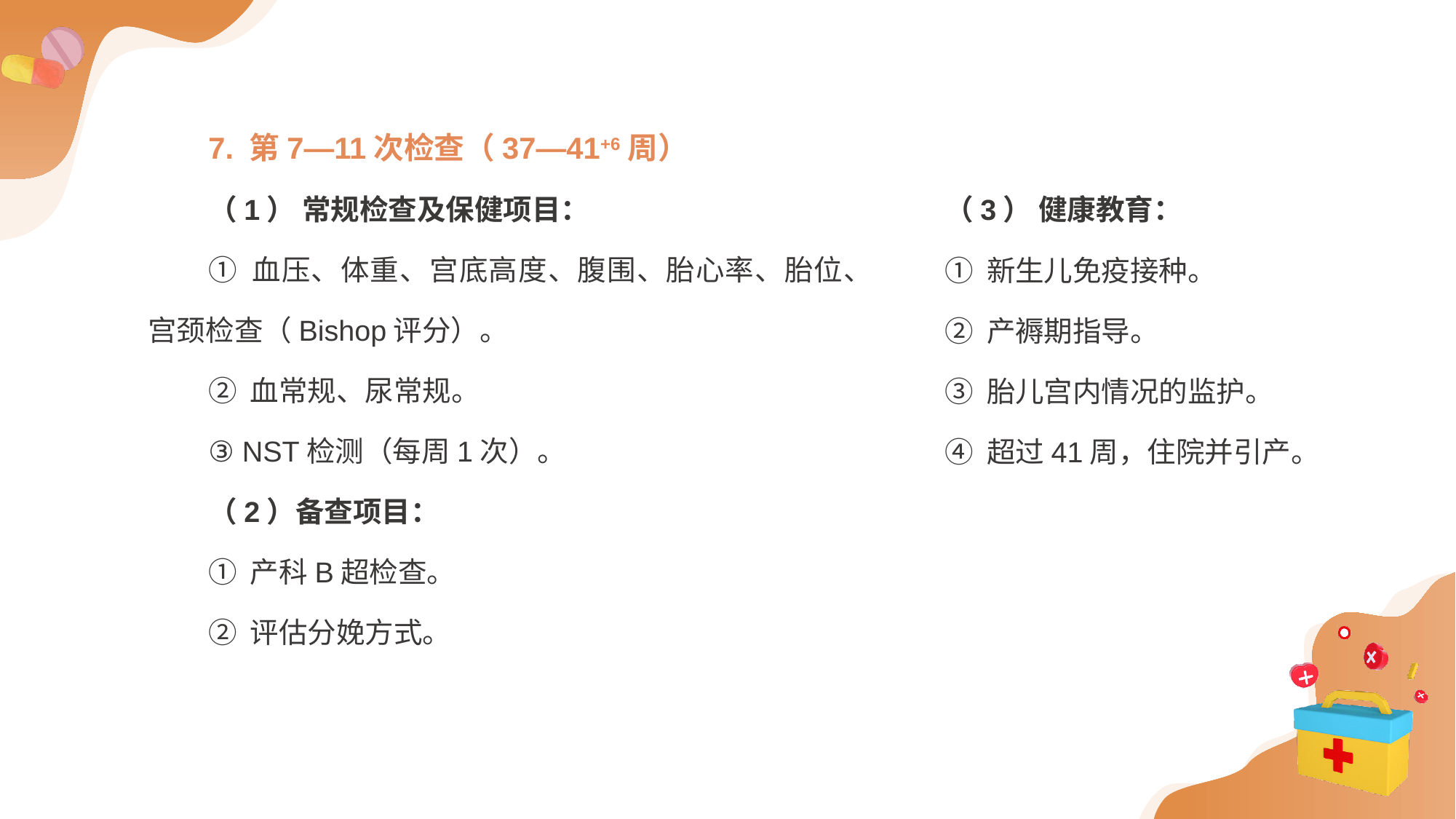

7. 第7—11次检查（37—41+6周）
（1） 常规检查及保健项目：
① 血压、体重、宫底高度、腹围、胎心率、胎位、宫颈检查（Bishop评分）。
② 血常规、尿常规。
③ NST检测（每周1次）。
（2）备查项目：
① 产科B超检查。
② 评估分娩方式。
（3） 健康教育：
① 新生儿免疫接种。
② 产褥期指导。
③ 胎儿宫内情况的监护。
④ 超过41周，住院并引产。